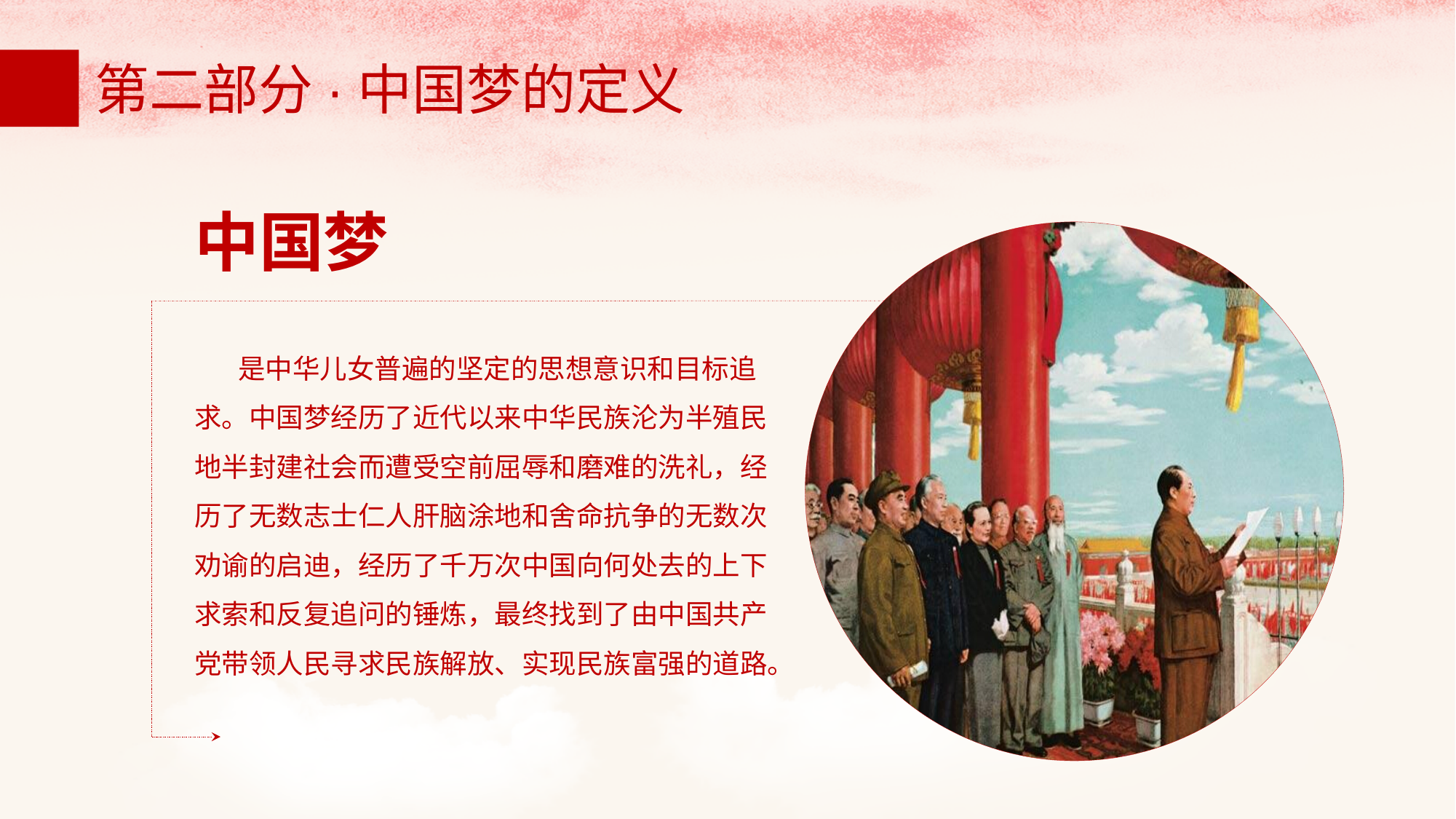

第二部分·中国梦的定义
中国梦

      是中华儿女普遍的坚定的思想意识和目标追求。中国梦经历了近代以来中华民族沦为半殖民地半封建社会而遭受空前屈辱和磨难的洗礼，经历了无数志士仁人肝脑涂地和舍命抗争的无数次劝谕的启迪，经历了千万次中国向何处去的上下求索和反复追问的锤炼，最终找到了由中国共产党带领人民寻求民族解放、实现民族富强的道路。